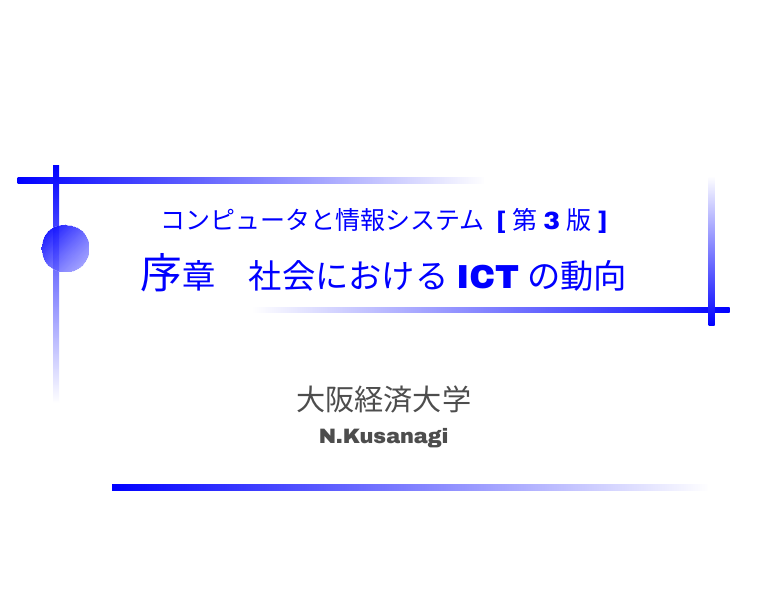

# コンピュータと情報システム [第3版] 序章　社会におけるICTの動向
大阪経済大学
N.Kusanagi